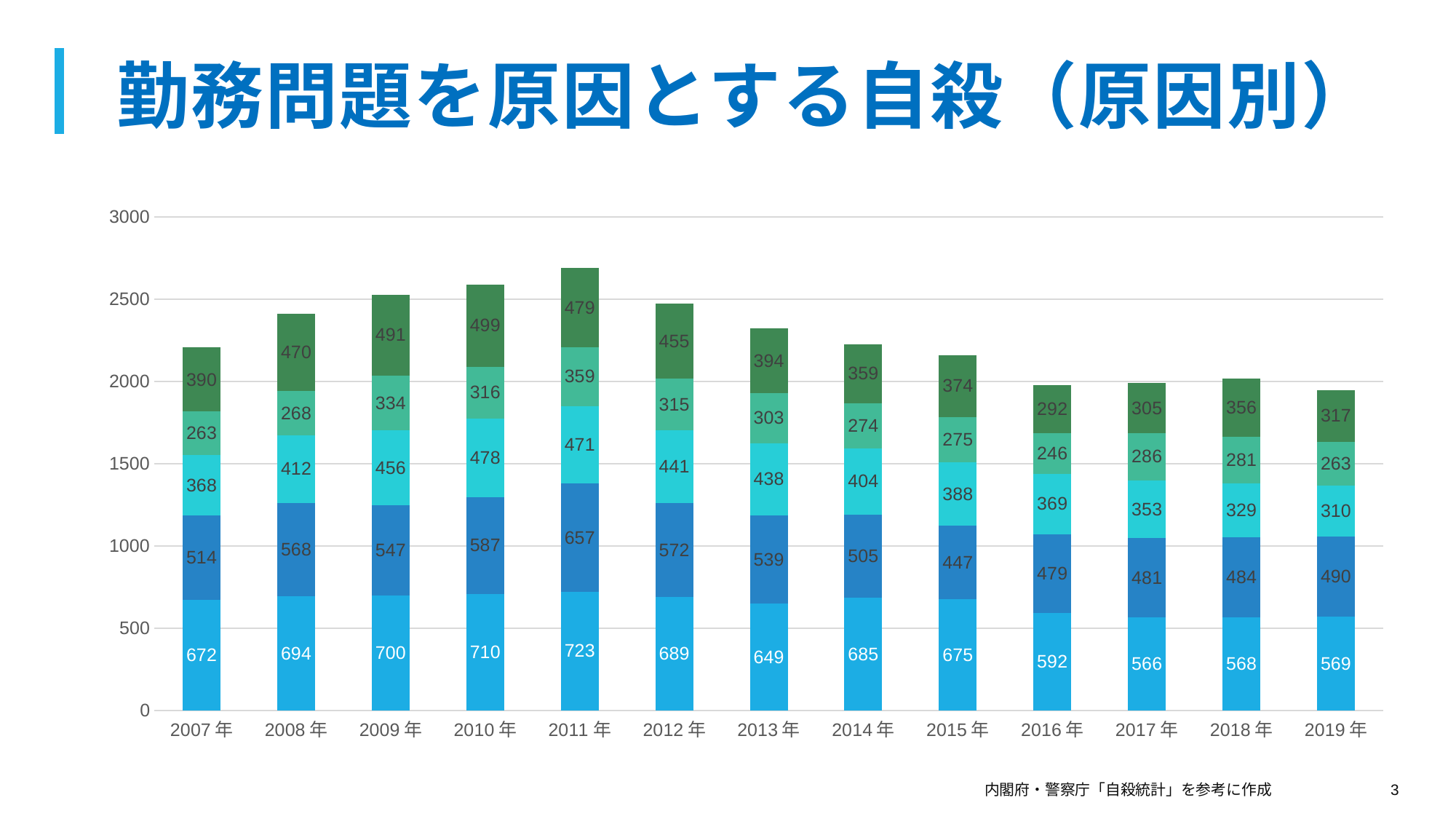

# 勤務問題を原因とする自殺（原因別）

### Chart

| Category | 仕事疲れ | 職場の人間関係 | 仕事の失敗 | 職場環境の変化 | その他 |
|---|---|---|---|---|---|
| 2007年 | 672.0 | 514.0 | 368.0 | 263.0 | 390.0 |
| 2008年 | 694.0 | 568.0 | 412.0 | 268.0 | 470.0 |
| 2009年 | 700.0 | 547.0 | 456.0 | 334.0 | 491.0 |
| 2010年 | 710.0 | 587.0 | 478.0 | 316.0 | 499.0 |
| 2011年 | 723.0 | 657.0 | 471.0 | 359.0 | 479.0 |
| 2012年 | 689.0 | 572.0 | 441.0 | 315.0 | 455.0 |
| 2013年 | 649.0 | 539.0 | 438.0 | 303.0 | 394.0 |
| 2014年 | 685.0 | 505.0 | 404.0 | 274.0 | 359.0 |
| 2015年 | 675.0 | 447.0 | 388.0 | 275.0 | 374.0 |
| 2016年 | 592.0 | 479.0 | 369.0 | 246.0 | 292.0 |
| 2017年 | 566.0 | 481.0 | 353.0 | 286.0 | 305.0 |
| 2018年 | 568.0 | 484.0 | 329.0 | 281.0 | 356.0 |
| 2019年 | 569.0 | 490.0 | 310.0 | 263.0 | 317.0 |
内閣府・警察庁「自殺統計」を参考に作成
3